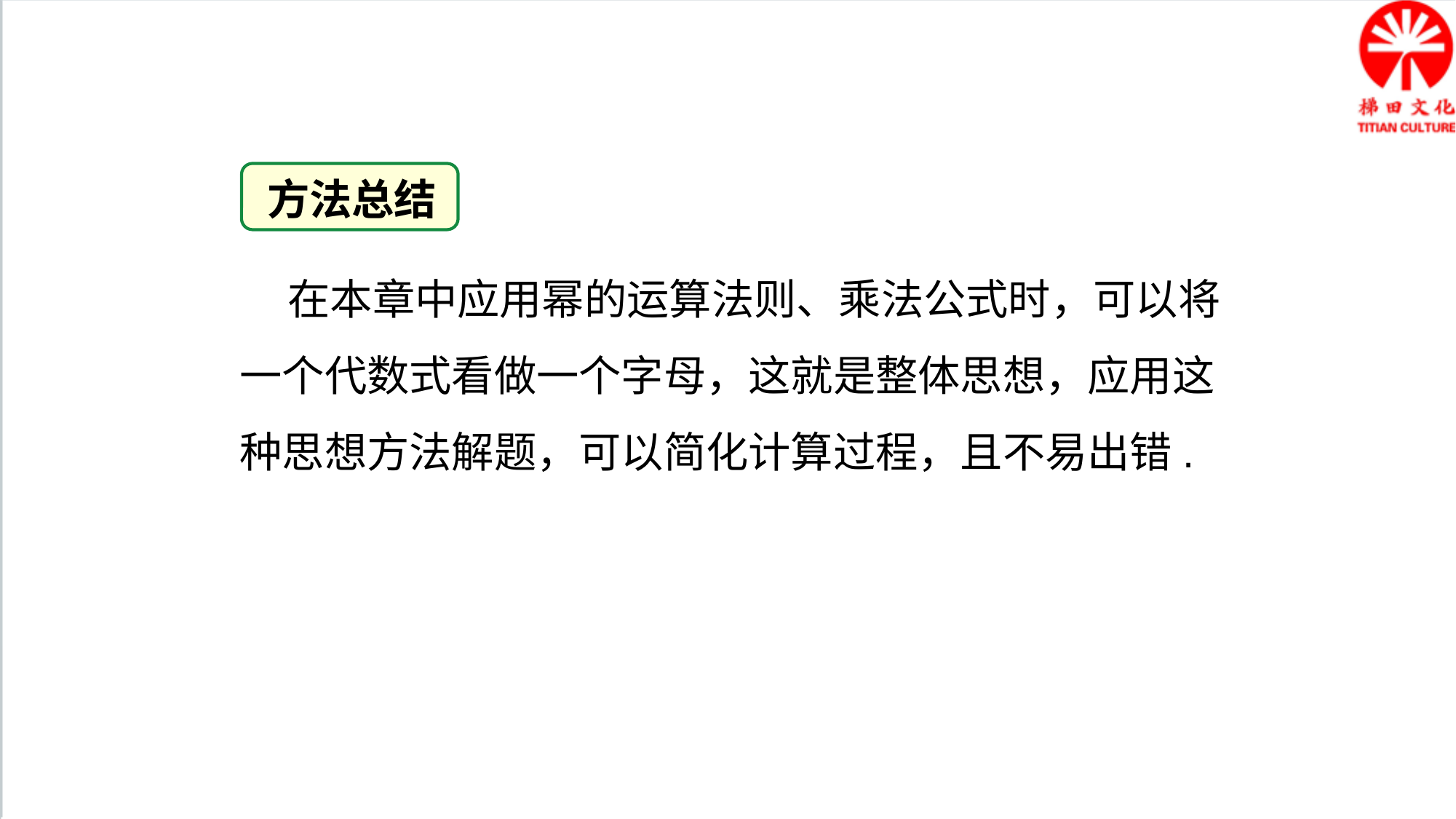

方法总结
    在本章中应用幂的运算法则、乘法公式时，可以将一个代数式看做一个字母，这就是整体思想，应用这种思想方法解题，可以简化计算过程，且不易出错.